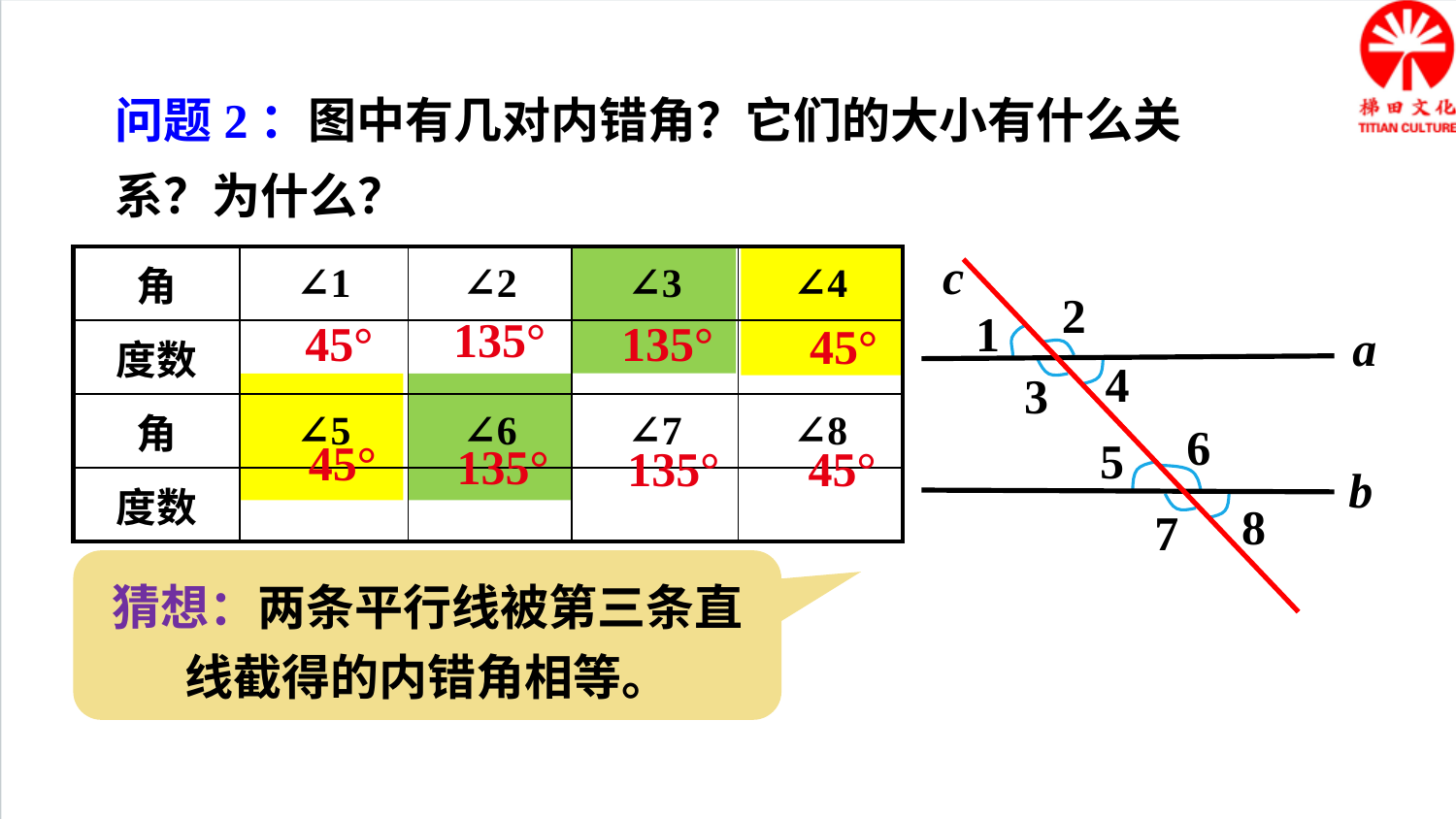

问题2：图中有几对内错角？它们的大小有什么关系？为什么？
c
2

1

4

3
a
6

5

7
8

b

| 角 | ∠1 | ∠2 | ∠3 | ∠4 |
| --- | --- | --- | --- | --- |
| 度数 |  |  |  |  |
| 角 | ∠5 | ∠6 | ∠7 | ∠8 |
| 度数 |  |  |  |  |

135°
45°
135°
45°

45°
135°
45°
135°
猜想：两条平行线被第三条直线截得的内错角相等。